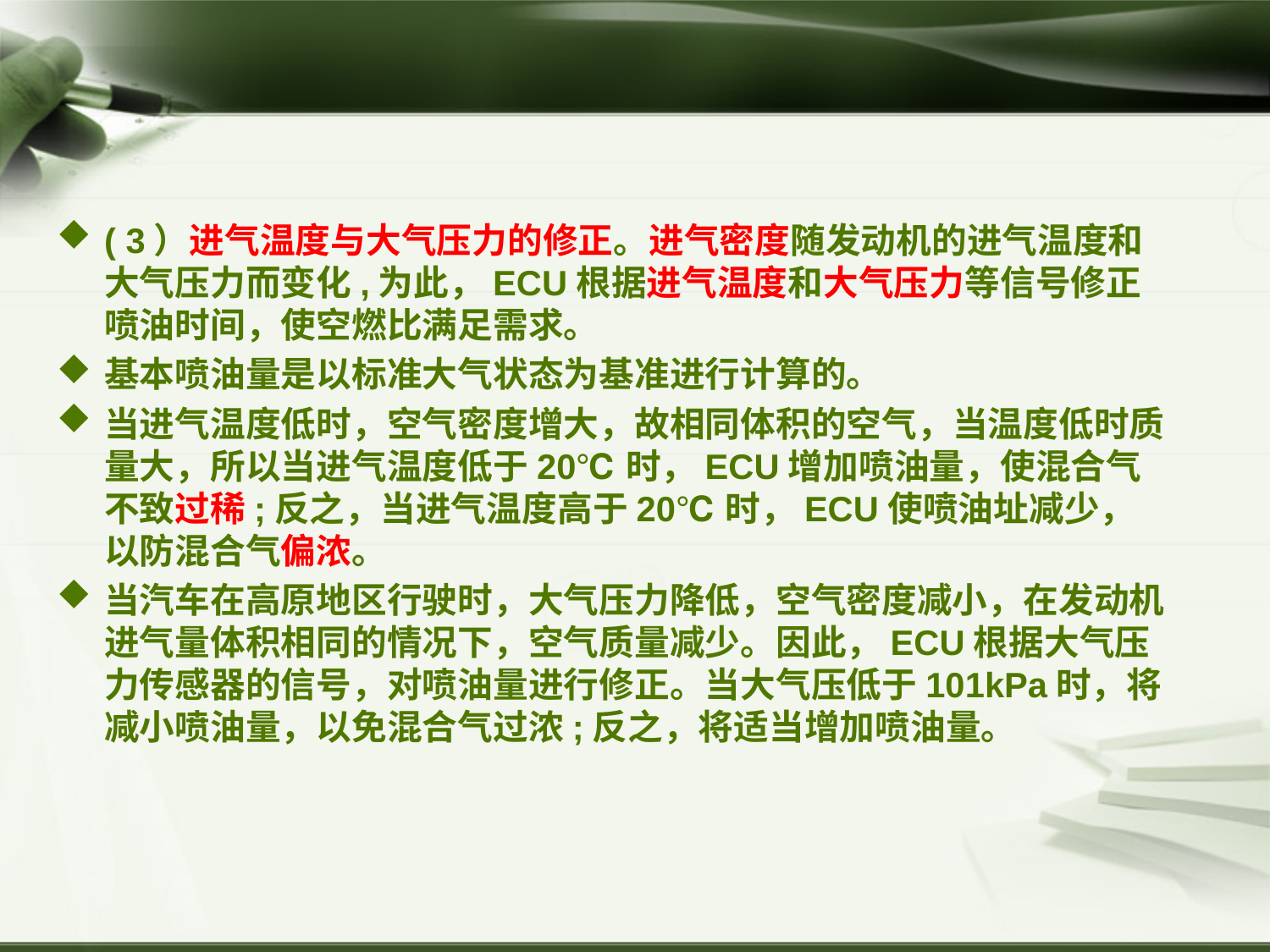

#
( 3）进气温度与大气压力的修正。进气密度随发动机的进气温度和大气压力而变化,为此，ECU根据进气温度和大气压力等信号修正喷油时间，使空燃比满足需求。
基本喷油量是以标准大气状态为基准进行计算的。
当进气温度低时，空气密度增大，故相同体积的空气，当温度低时质量大，所以当进气温度低于20℃时，ECU增加喷油量，使混合气不致过稀;反之，当进气温度高于20℃时，ECU使喷油址减少，以防混合气偏浓。
当汽车在高原地区行驶时，大气压力降低，空气密度减小，在发动机进气量体积相同的情况下，空气质量减少。因此，ECU根据大气压力传感器的信号，对喷油量进行修正。当大气压低于101kPa时，将减小喷油量，以免混合气过浓;反之，将适当增加喷油量。